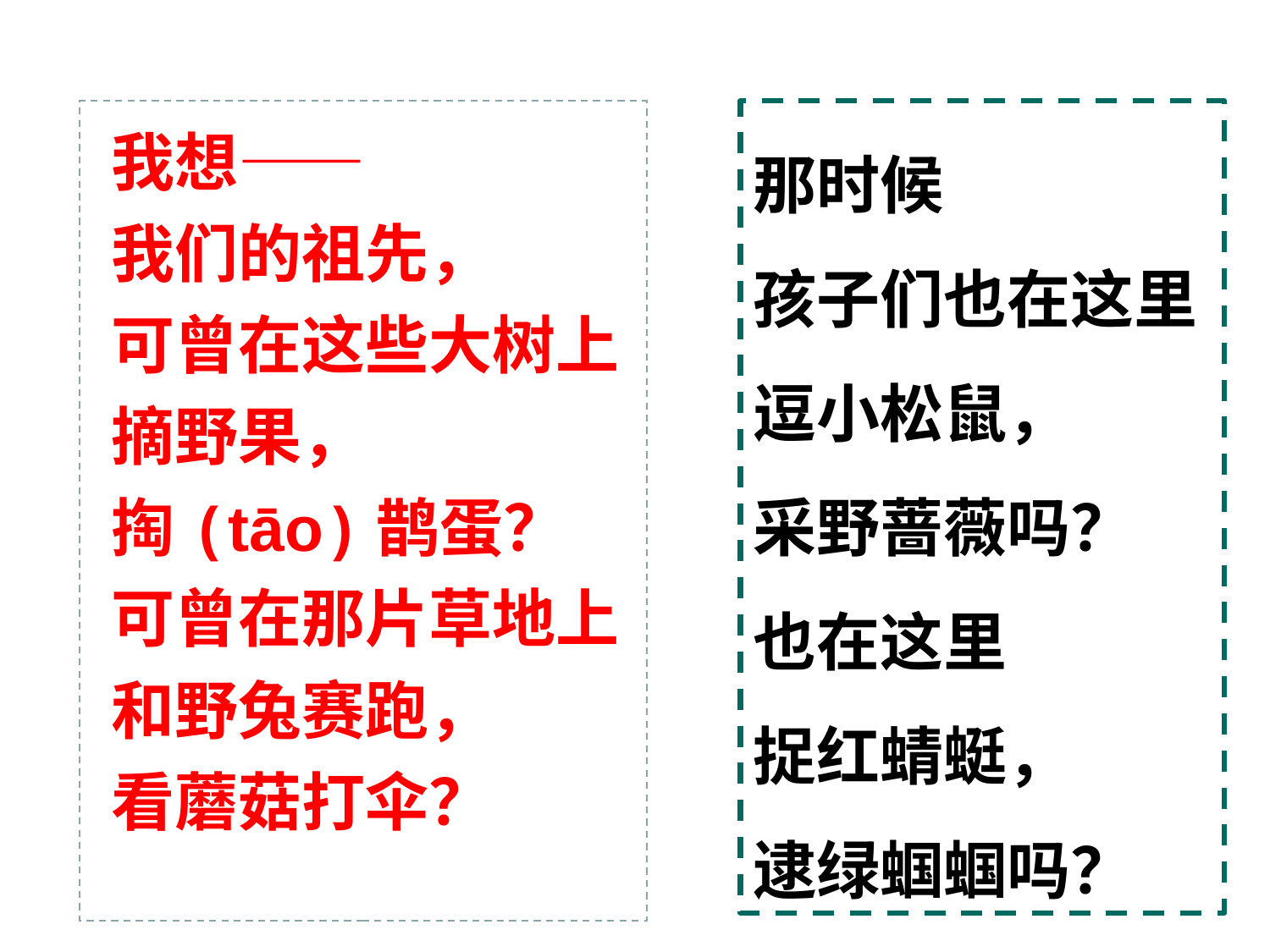

我想——
我们的祖先，
可曾在这些大树上
摘野果，
掏(tāo)鹊蛋？
可曾在那片草地上
和野兔赛跑，
看蘑菇打伞？
那时候
孩子们也在这里
逗小松鼠，
采野蔷薇吗？
也在这里
捉红蜻蜓，
逮绿蝈蝈吗？